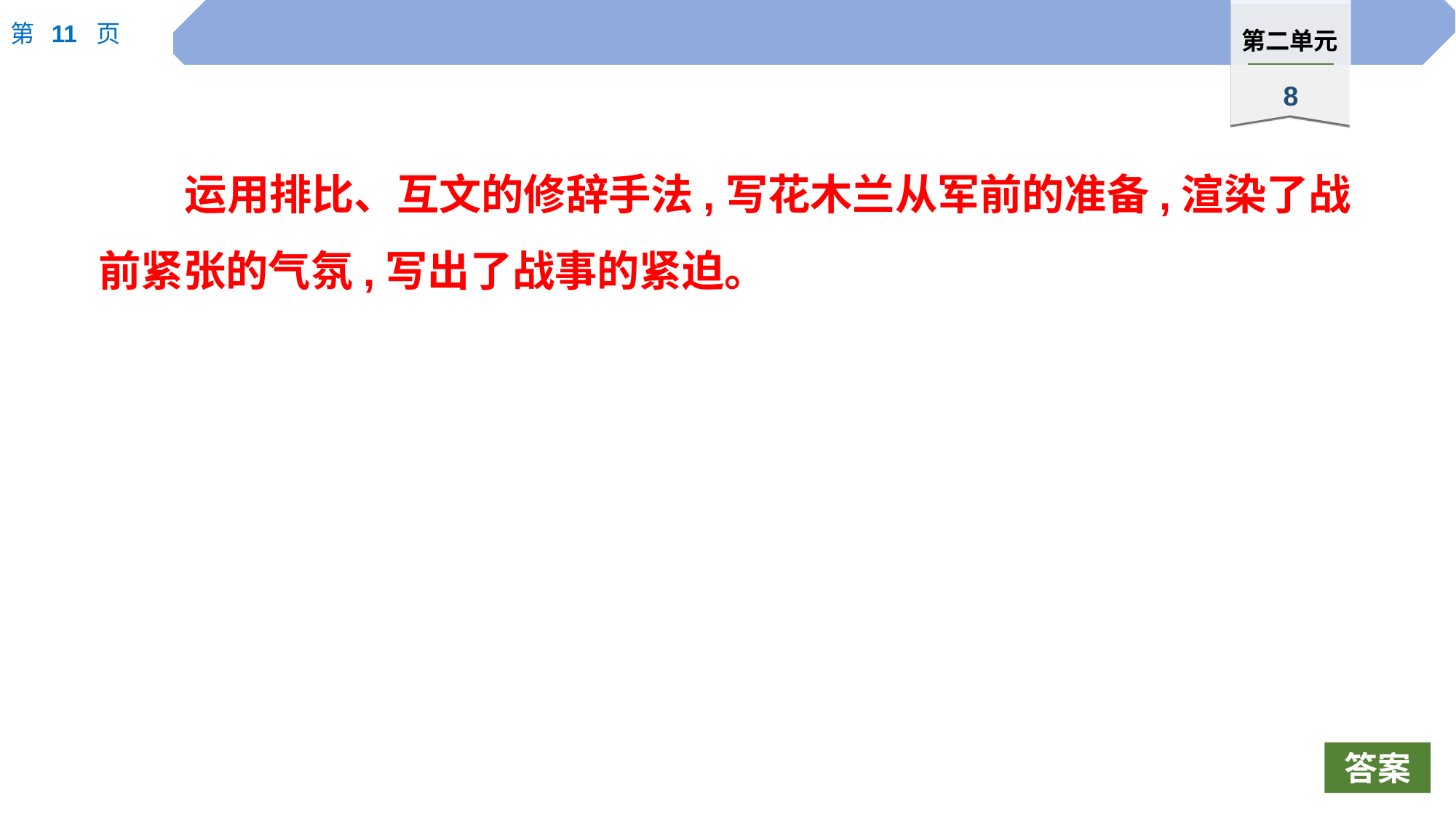

运用排比、互文的修辞手法,写花木兰从军前的准备,渲染了战前紧张的气氛,写出了战事的紧迫。
答案